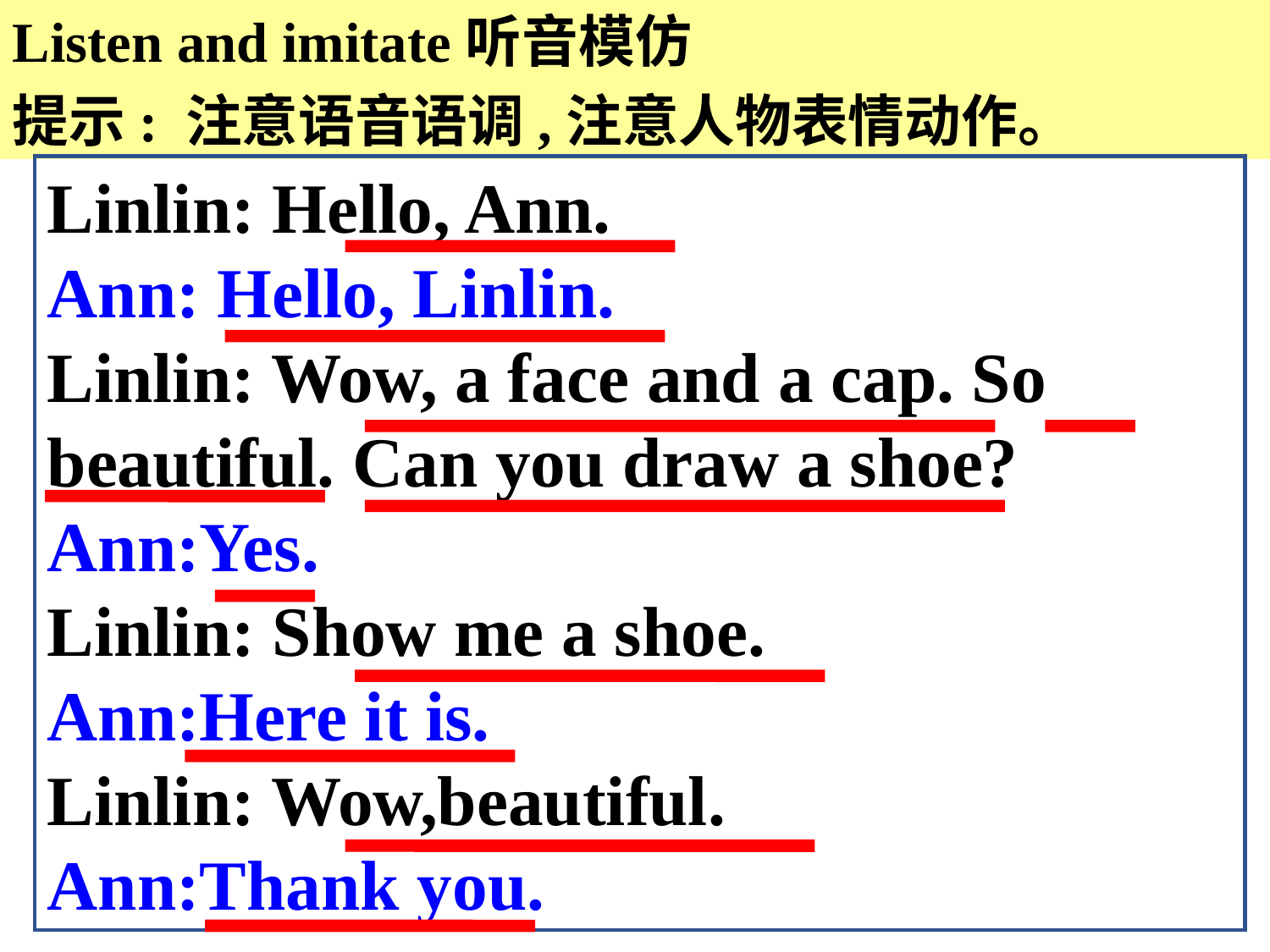

Listen and imitate听音模仿
提示: 注意语音语调,注意人物表情动作。
Linlin: Hello, Ann.
Ann: Hello, Linlin.
Linlin: Wow, a face and a cap. So beautiful. Can you draw a shoe?
Ann:Yes.
Linlin: Show me a shoe.
Ann:Here it is.
Linlin: Wow,beautiful.
Ann:Thank you.